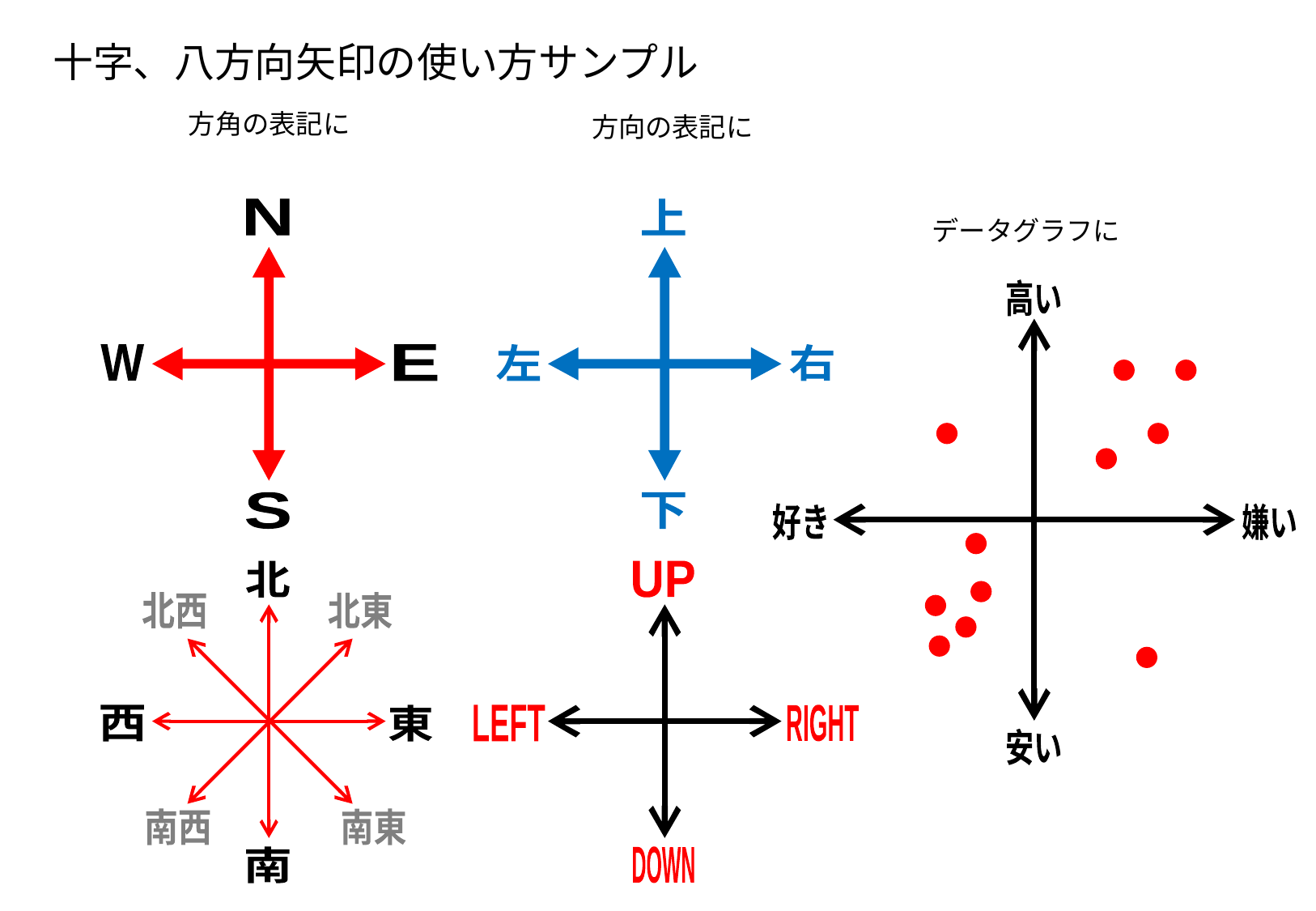

十字、八方向矢印の使い方サンプル
方角の表記に
方向の表記に
N
上
データグラフに

高い
W
E
左
右

S
下
好き
嫌い

北
UP

北西
北東

西
東
LEFT
RIGHT
安い
南西
南東
南
DOWN